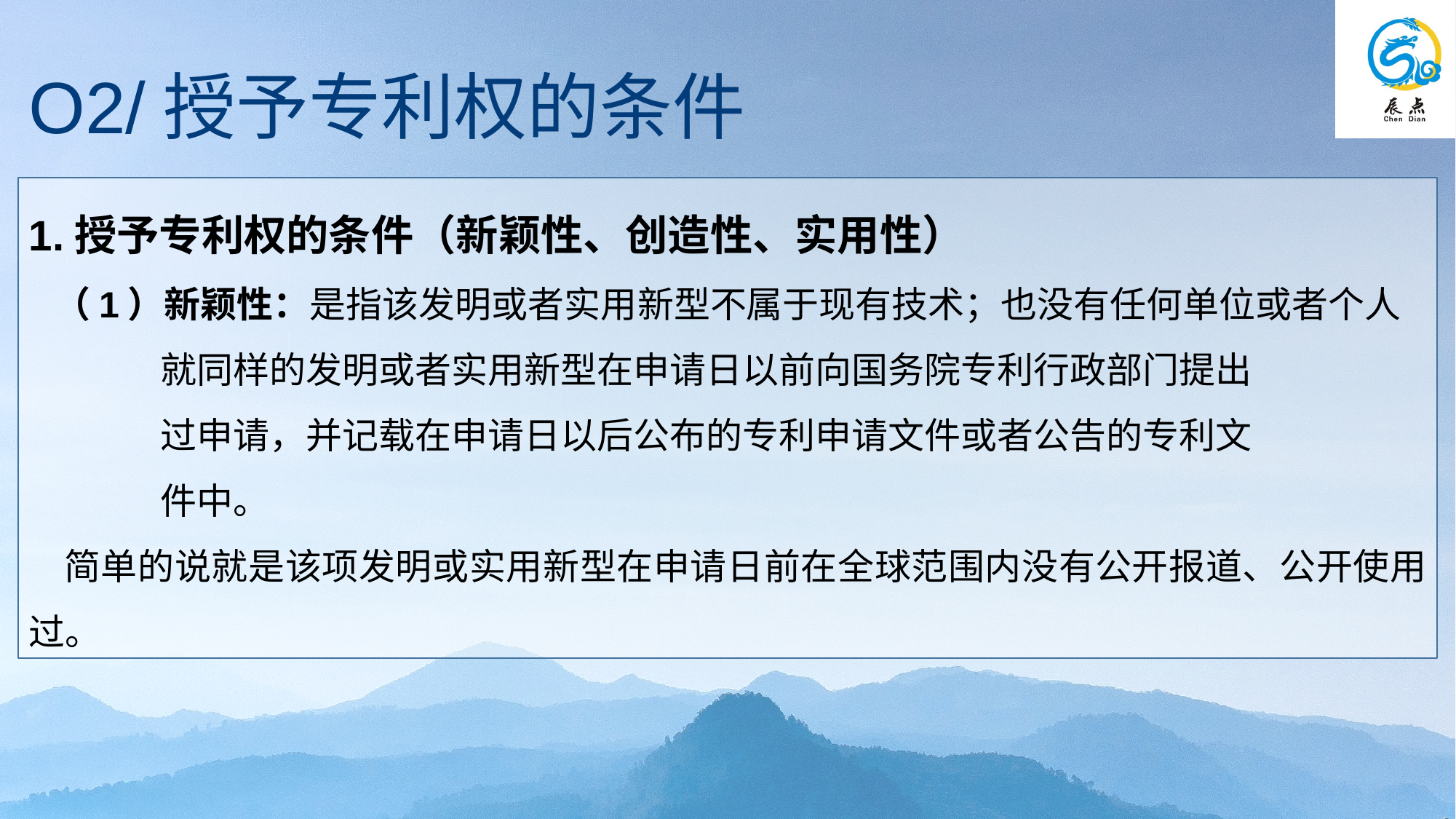

O2/授予专利权的条件
1.授予专利权的条件（新颖性、创造性、实用性）
  （1）新颖性：是指该发明或者实用新型不属于现有技术；也没有任何单位或者个人
               就同样的发明或者实用新型在申请日以前向国务院专利行政部门提出
               过申请，并记载在申请日以后公布的专利申请文件或者公告的专利文
               件中。
   简单的说就是该项发明或实用新型在申请日前在全球范围内没有公开报道、公开使用过。
11